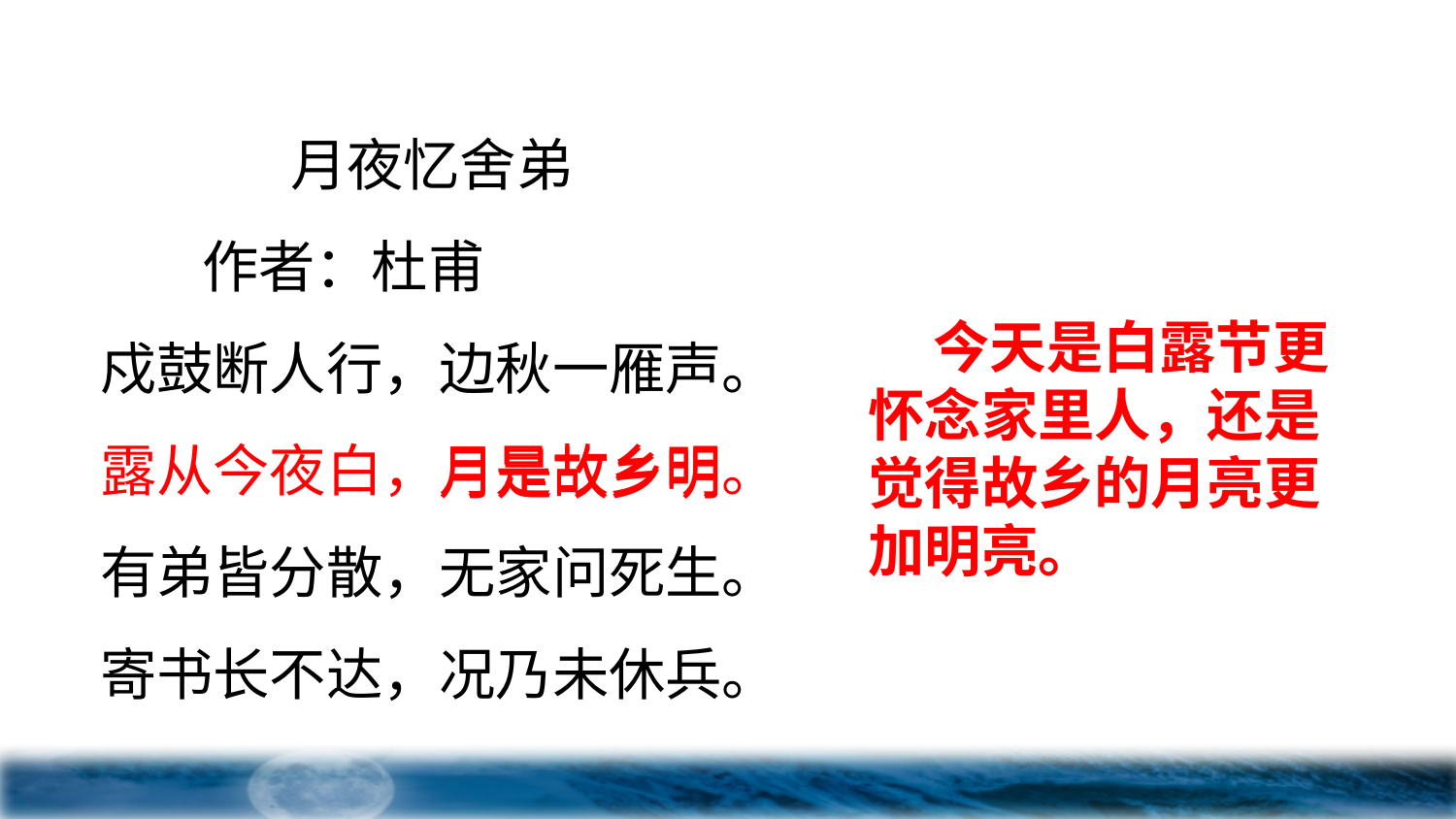

月夜忆舍弟
       作者：杜甫
戍鼓断人行，边秋一雁声。
露从今夜白，月是故乡明。
有弟皆分散，无家问死生。
寄书长不达，况乃未休兵。
    今天是白露节更怀念家里人，还是觉得故乡的月亮更加明亮。
月是故乡明